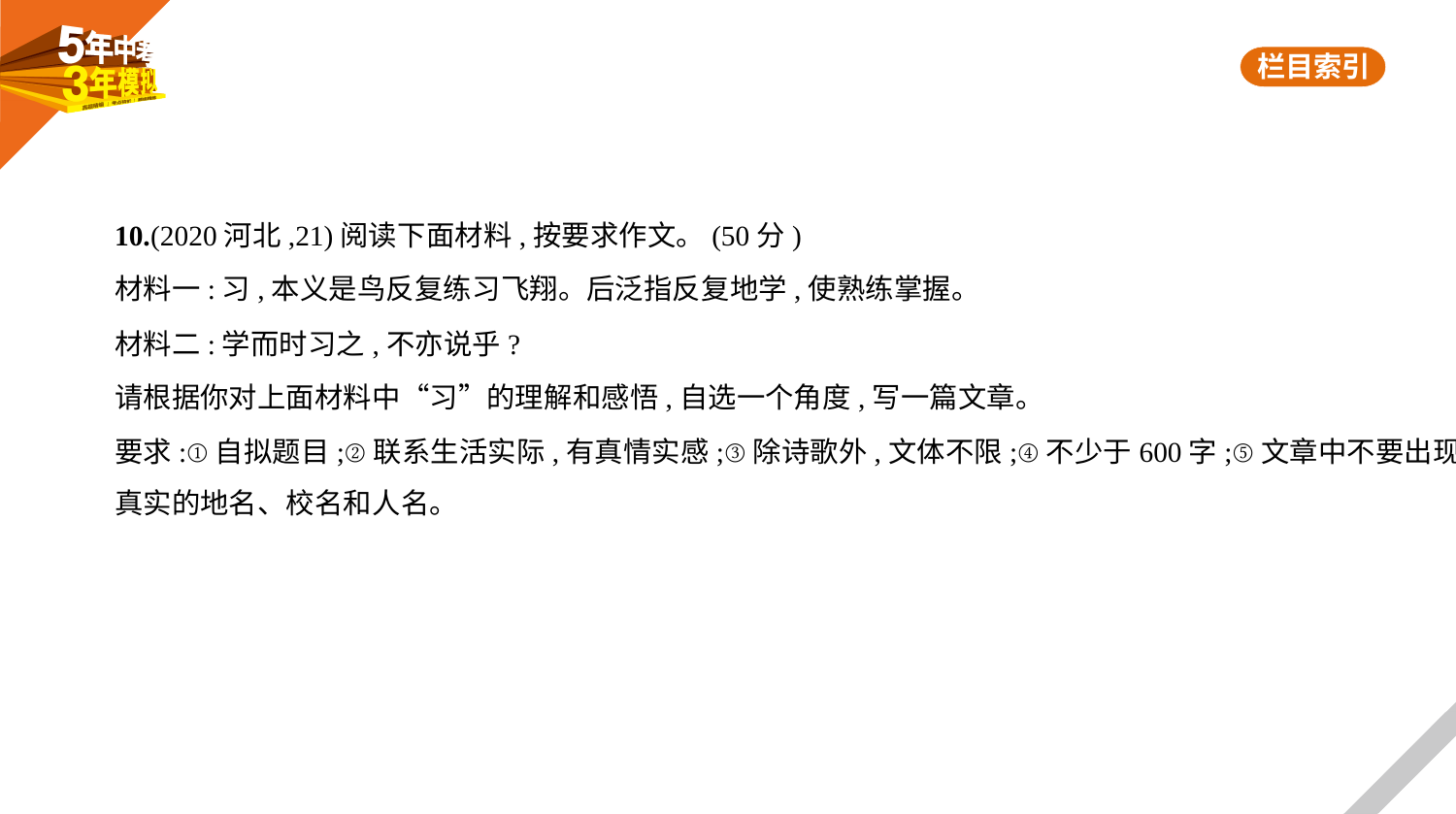

10.(2020河北,21)阅读下面材料,按要求作文。(50分)
材料一:习,本义是鸟反复练习飞翔。后泛指反复地学,使熟练掌握。
材料二:学而时习之,不亦说乎?
请根据你对上面材料中“习”的理解和感悟,自选一个角度,写一篇文章。
要求:①自拟题目;②联系生活实际,有真情实感;③除诗歌外,文体不限;④不少于600字;⑤文章中不要出现
真实的地名、校名和人名。